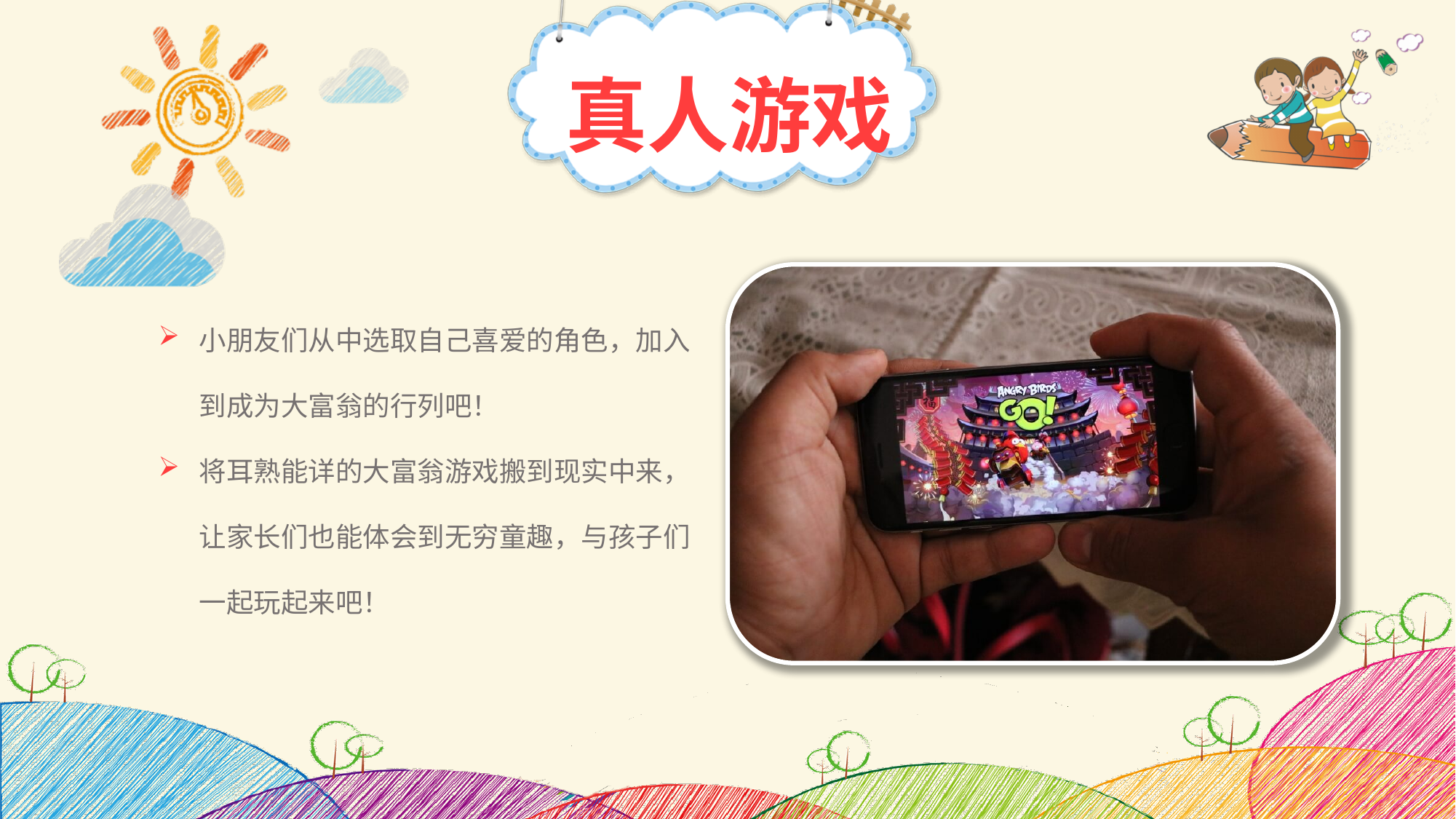

真人游戏

小朋友们从中选取自己喜爱的角色，加入到成为大富翁的行列吧！
将耳熟能详的大富翁游戏搬到现实中来，让家长们也能体会到无穷童趣，与孩子们一起玩起来吧！